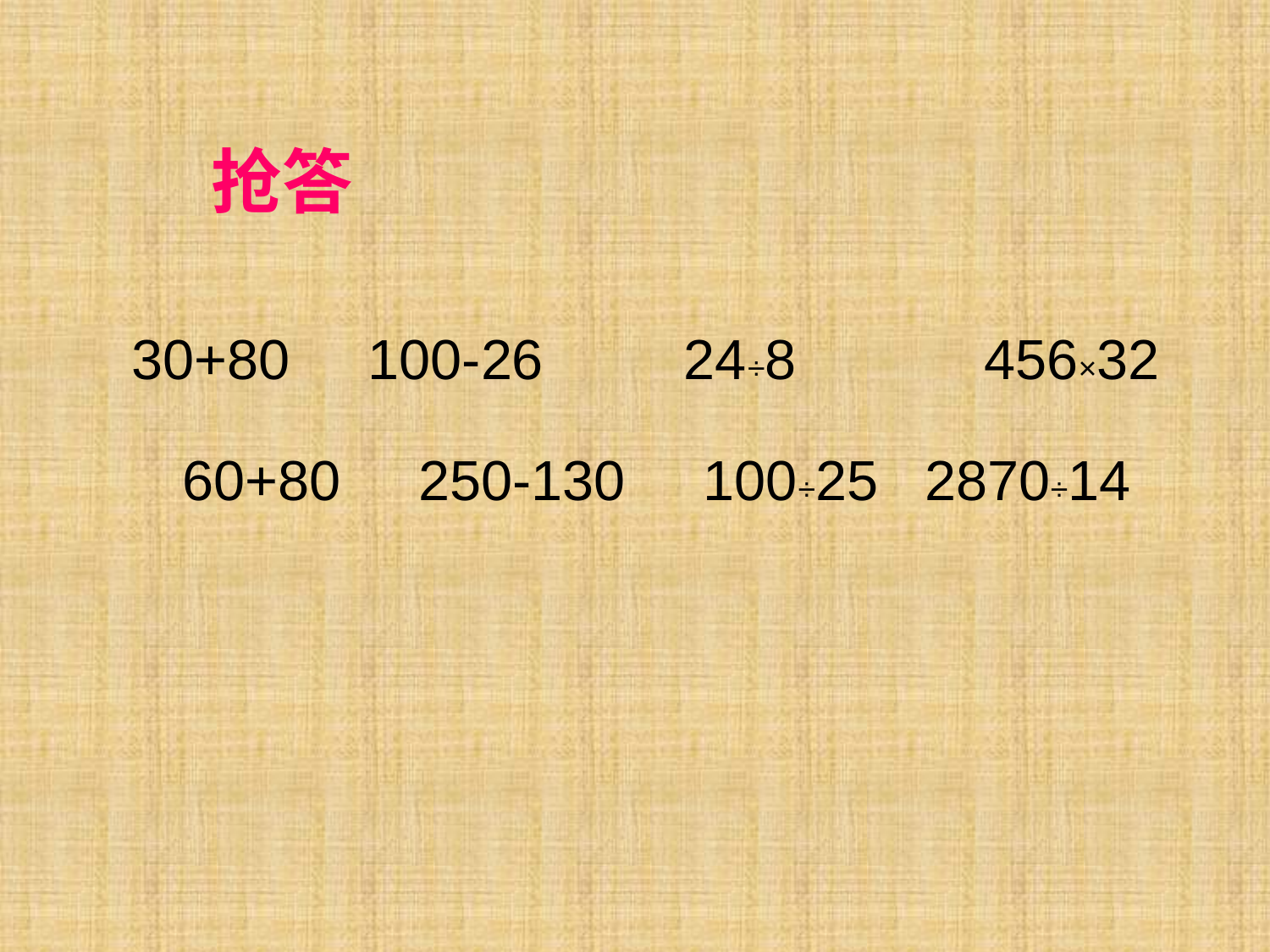

抢答
30+80     100-26         24÷8            456×32
60+80     250-130     100÷25   2870÷14